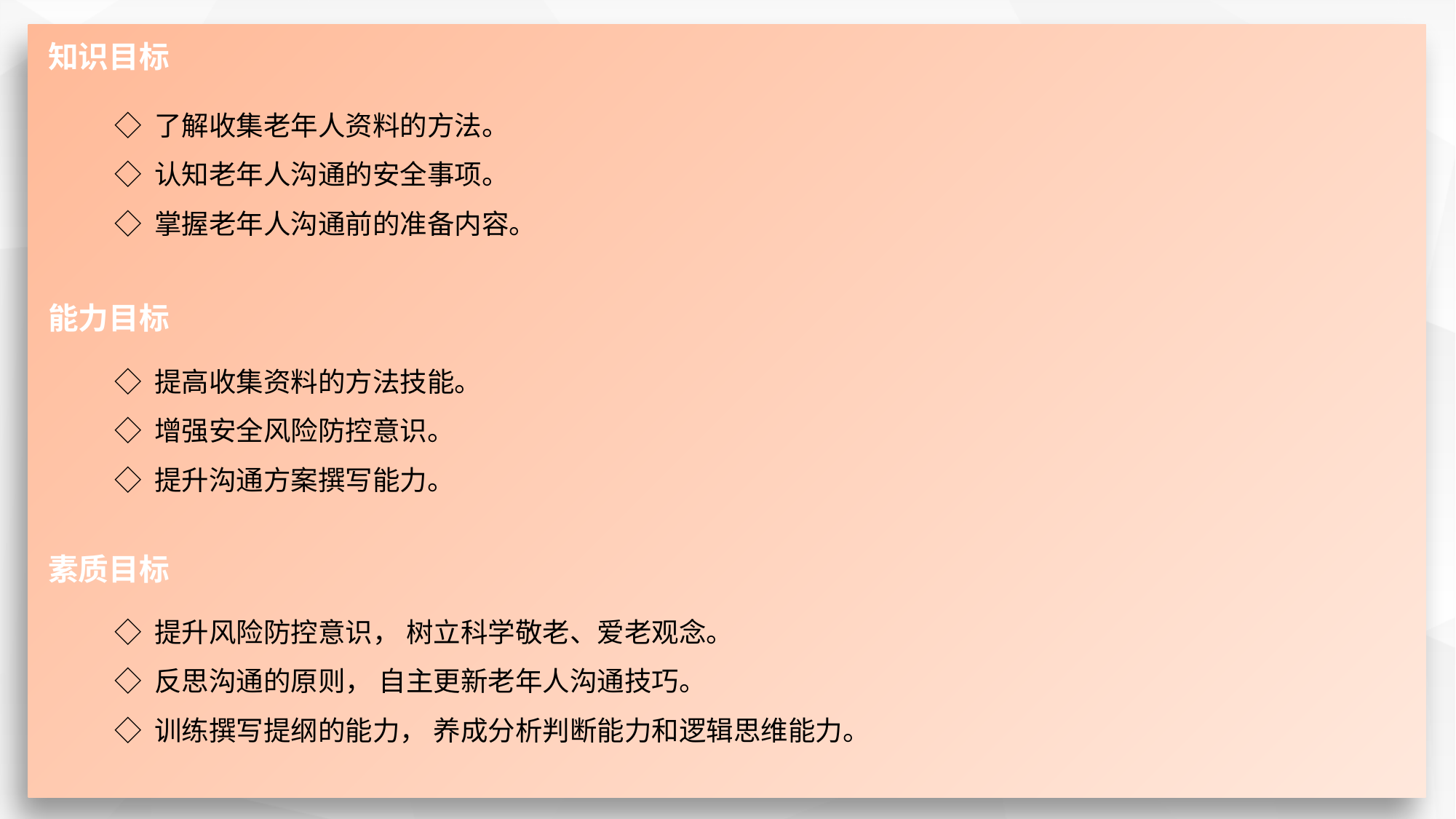

知识目标
◇ 了解收集老年人资料的方法。
◇ 认知老年人沟通的安全事项。
◇ 掌握老年人沟通前的准备内容。
能力目标
◇ 提高收集资料的方法技能。
◇ 增强安全风险防控意识。
◇ 提升沟通方案撰写能力。
素质目标
◇ 提升风险防控意识， 树立科学敬老、爱老观念。
◇ 反思沟通的原则， 自主更新老年人沟通技巧。
◇ 训练撰写提纲的能力， 养成分析判断能力和逻辑思维能力。